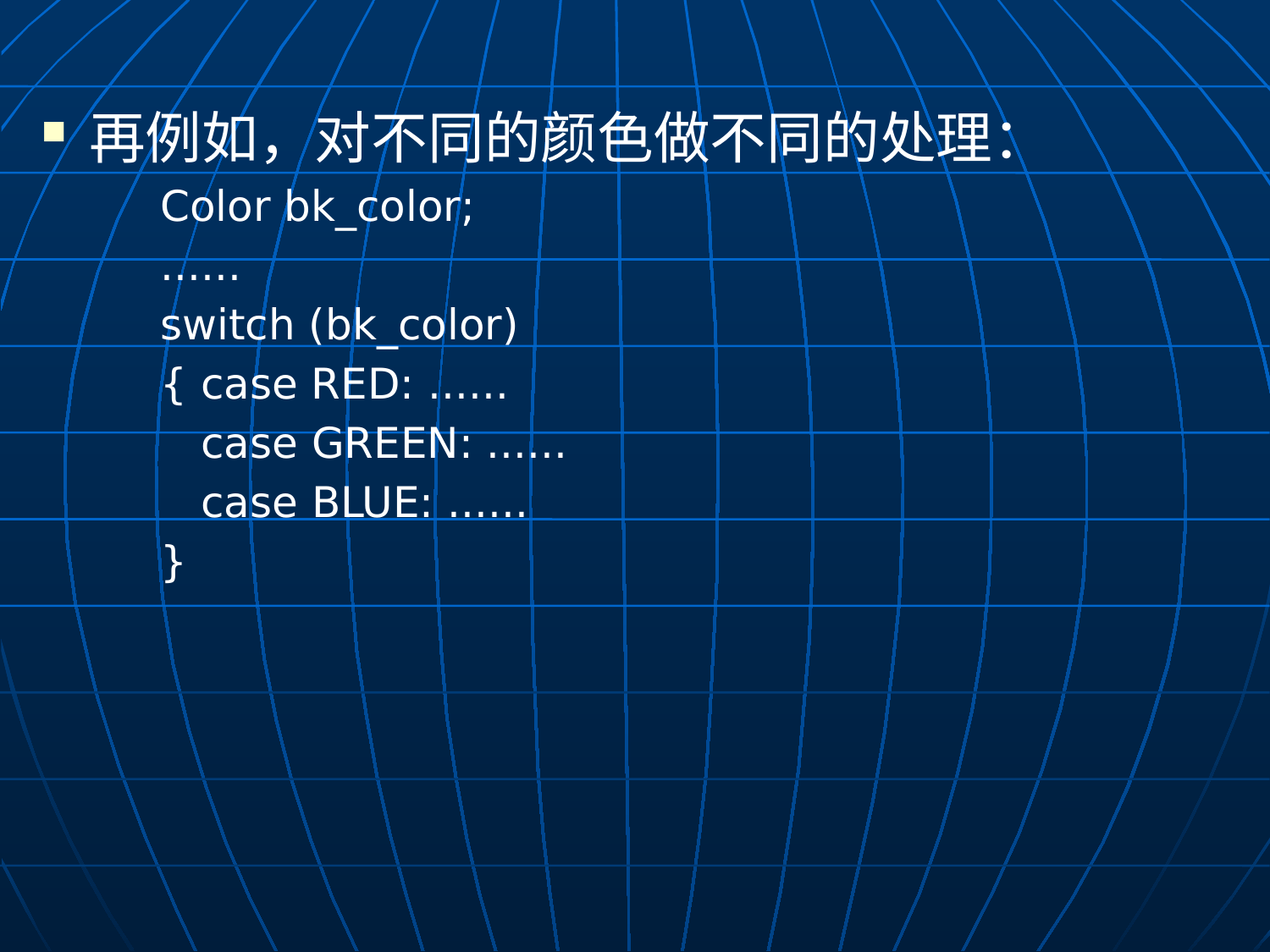

再例如，对不同的颜色做不同的处理：
Color bk_color;
......
switch (bk_color)
{ case RED: ......
   case GREEN: ......
   case BLUE: ......
}